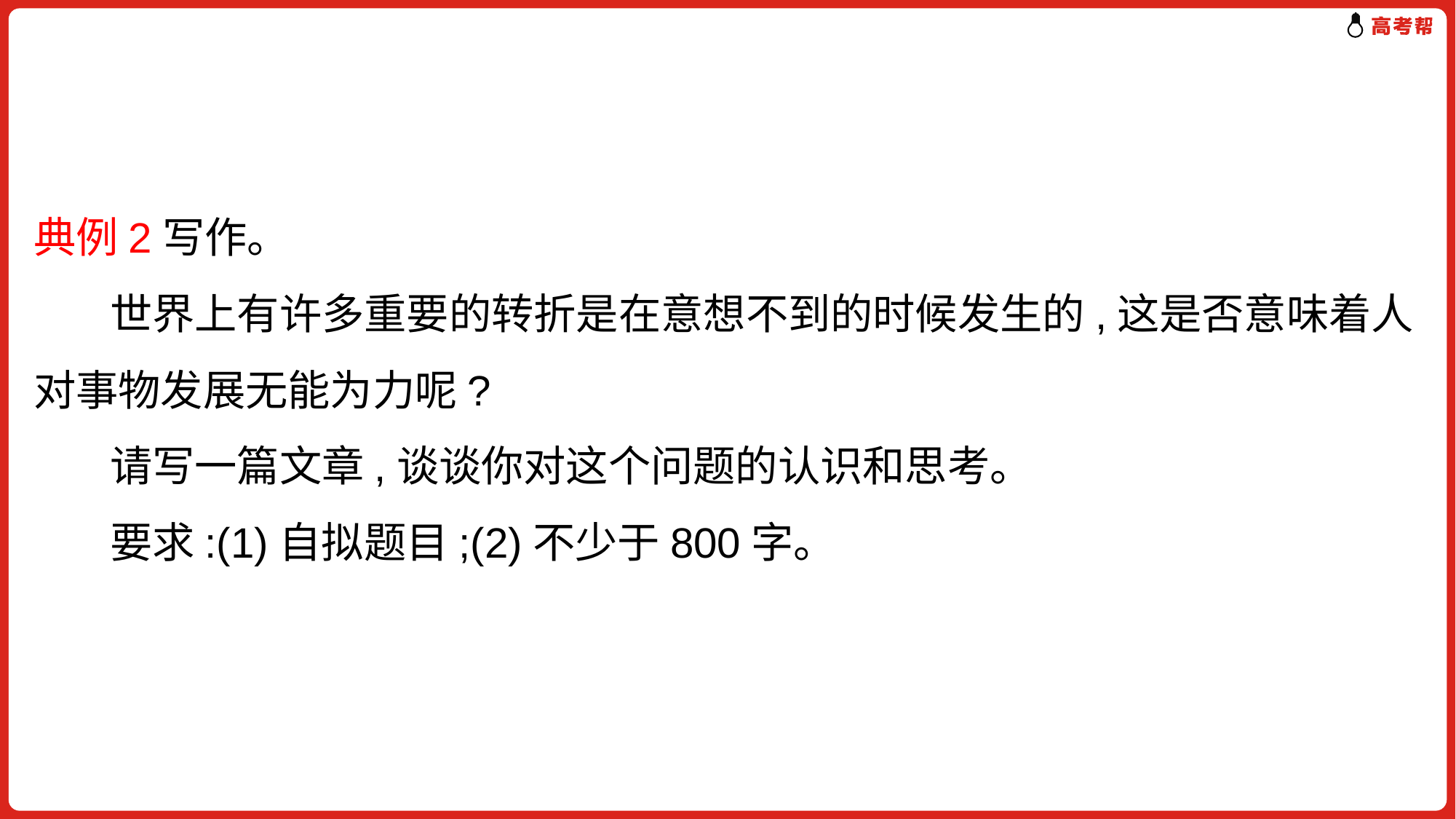

典例2写作。
       世界上有许多重要的转折是在意想不到的时候发生的,这是否意味着人对事物发展无能为力呢?
       请写一篇文章,谈谈你对这个问题的认识和思考。
       要求:(1)自拟题目;(2)不少于800字。